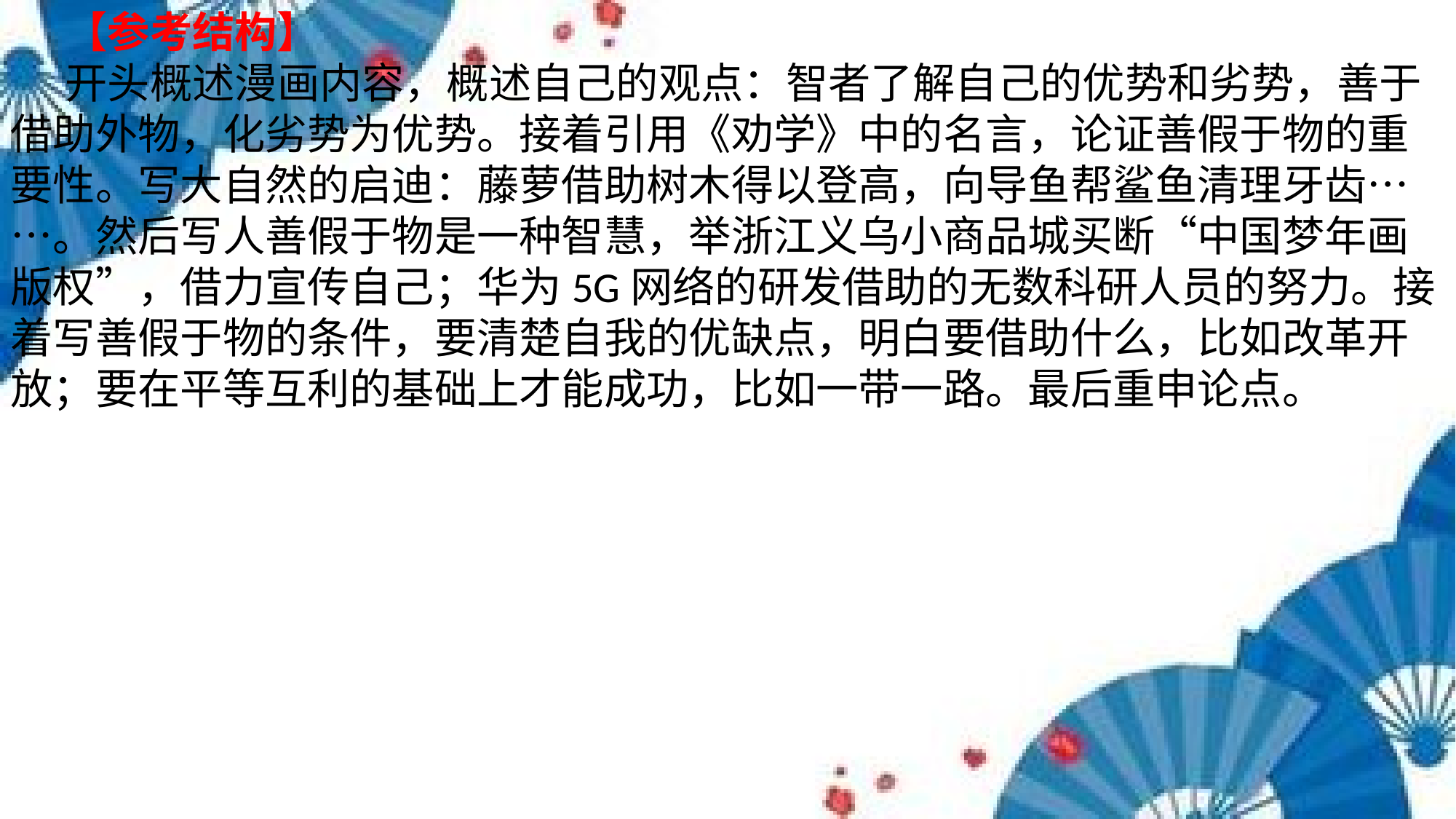

【参考结构】
开头概述漫画内容，概述自己的观点：智者了解自己的优势和劣势，善于借助外物，化劣势为优势。接着引用《劝学》中的名言，论证善假于物的重要性。写大自然的启迪：藤萝借助树木得以登高，向导鱼帮鲨鱼清理牙齿……。然后写人善假于物是一种智慧，举浙江义乌小商品城买断“中国梦年画版权”，借力宣传自己；华为5G网络的研发借助的无数科研人员的努力。接着写善假于物的条件，要清楚自我的优缺点，明白要借助什么，比如改革开放；要在平等互利的基础上才能成功，比如一带一路。最后重申论点。